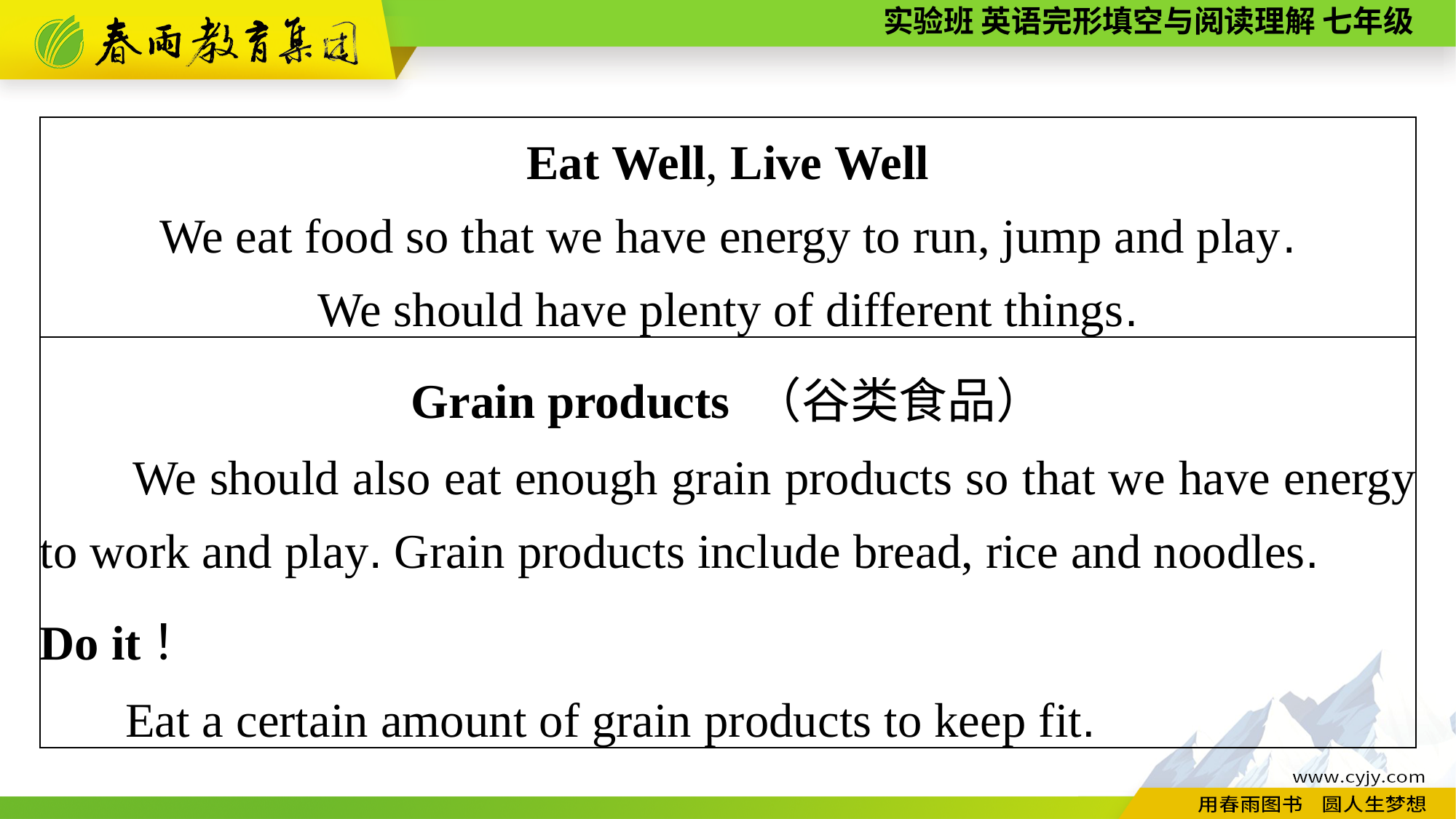

| Eat Well, Live Well We eat food so that we have energy to run, jump and play. We should have plenty of different things. |
| --- |
| Grain products （谷类食品） We should also eat enough grain products so that we have energy to work and play. Grain products include bread, rice and noodles. Do it！ Eat a certain amount of grain products to keep fit. |